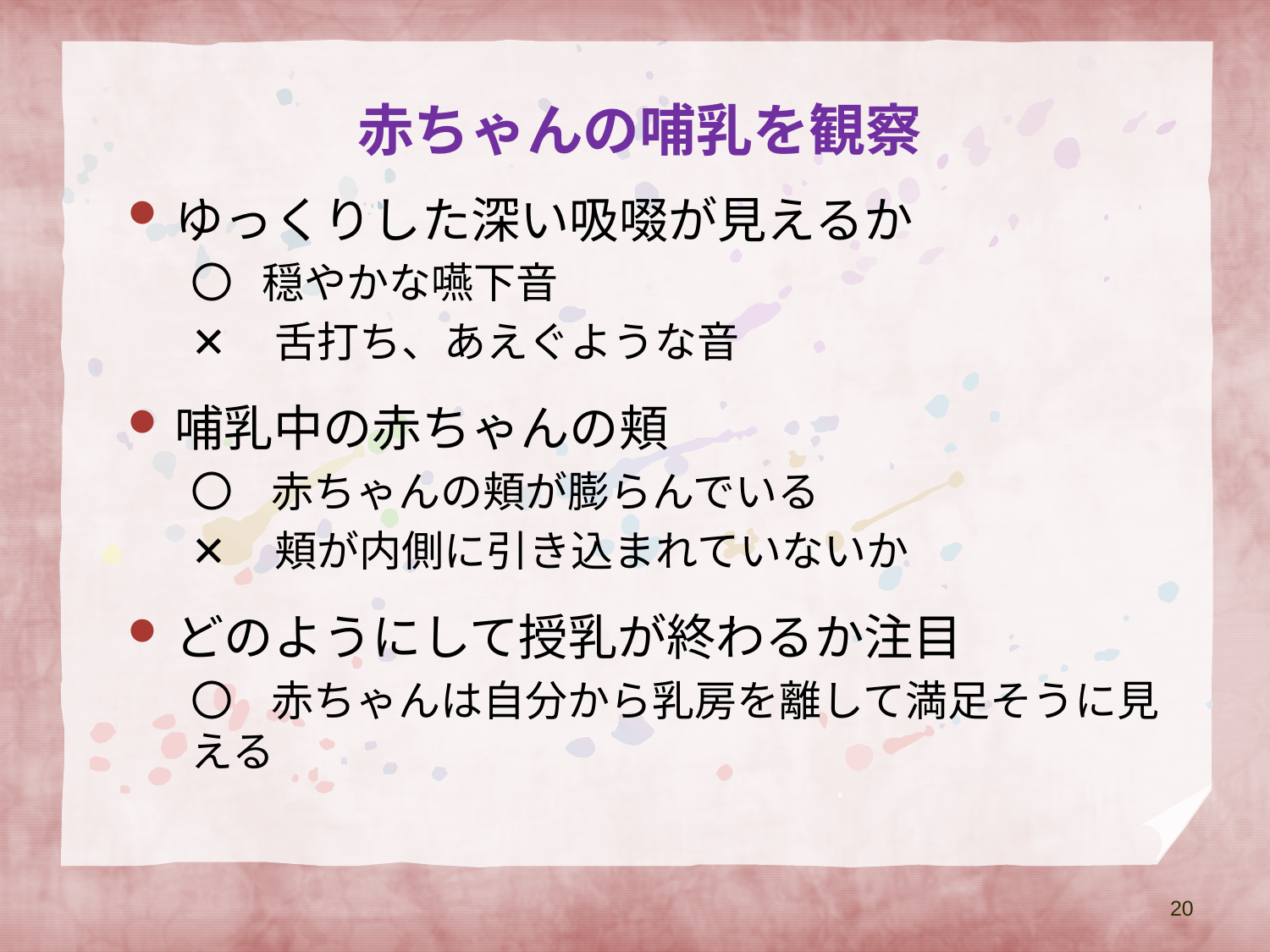

# 赤ちゃんの哺乳を観察
ゆっくりした深い吸啜が見えるか
〇   穏やかな嚥下音
✕    舌打ち、あえぐような音
哺乳中の赤ちゃんの頬
〇    赤ちゃんの頬が膨らんでいる
✕    頬が内側に引き込まれていないか
どのようにして授乳が終わるか注目
〇    赤ちゃんは自分から乳房を離して満足そうに見える
20